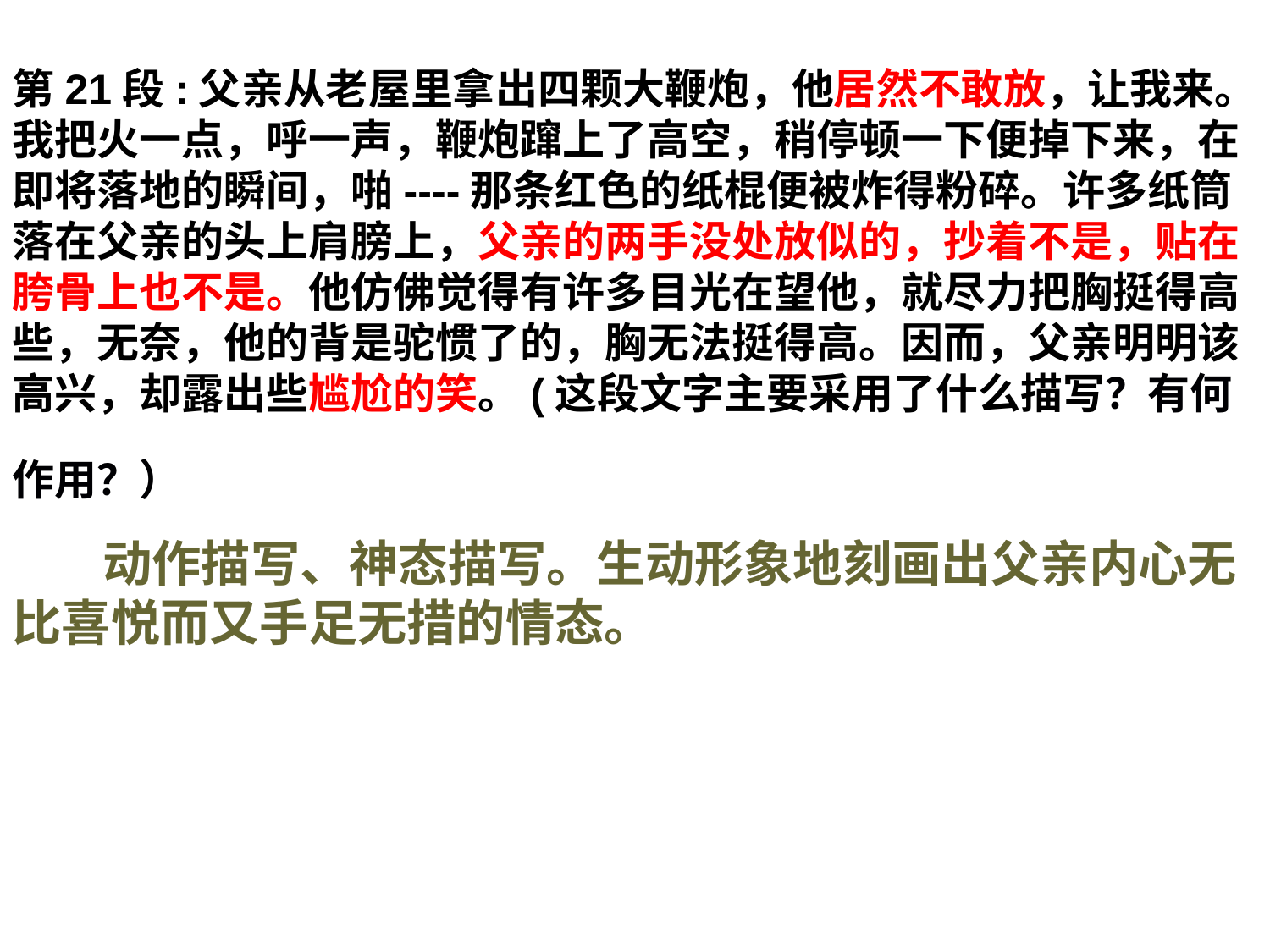

第21段:父亲从老屋里拿出四颗大鞭炮，他居然不敢放，让我来。我把火一点，呼一声，鞭炮蹿上了高空，稍停顿一下便掉下来，在即将落地的瞬间，啪----那条红色的纸棍便被炸得粉碎。许多纸筒落在父亲的头上肩膀上，父亲的两手没处放似的，抄着不是，贴在胯骨上也不是。他仿佛觉得有许多目光在望他，就尽力把胸挺得高些，无奈，他的背是驼惯了的，胸无法挺得高。因而，父亲明明该高兴，却露出些尴尬的笑。(这段文字主要采用了什么描写？有何作用？）
       动作描写、神态描写。生动形象地刻画出父亲内心无比喜悦而又手足无措的情态。